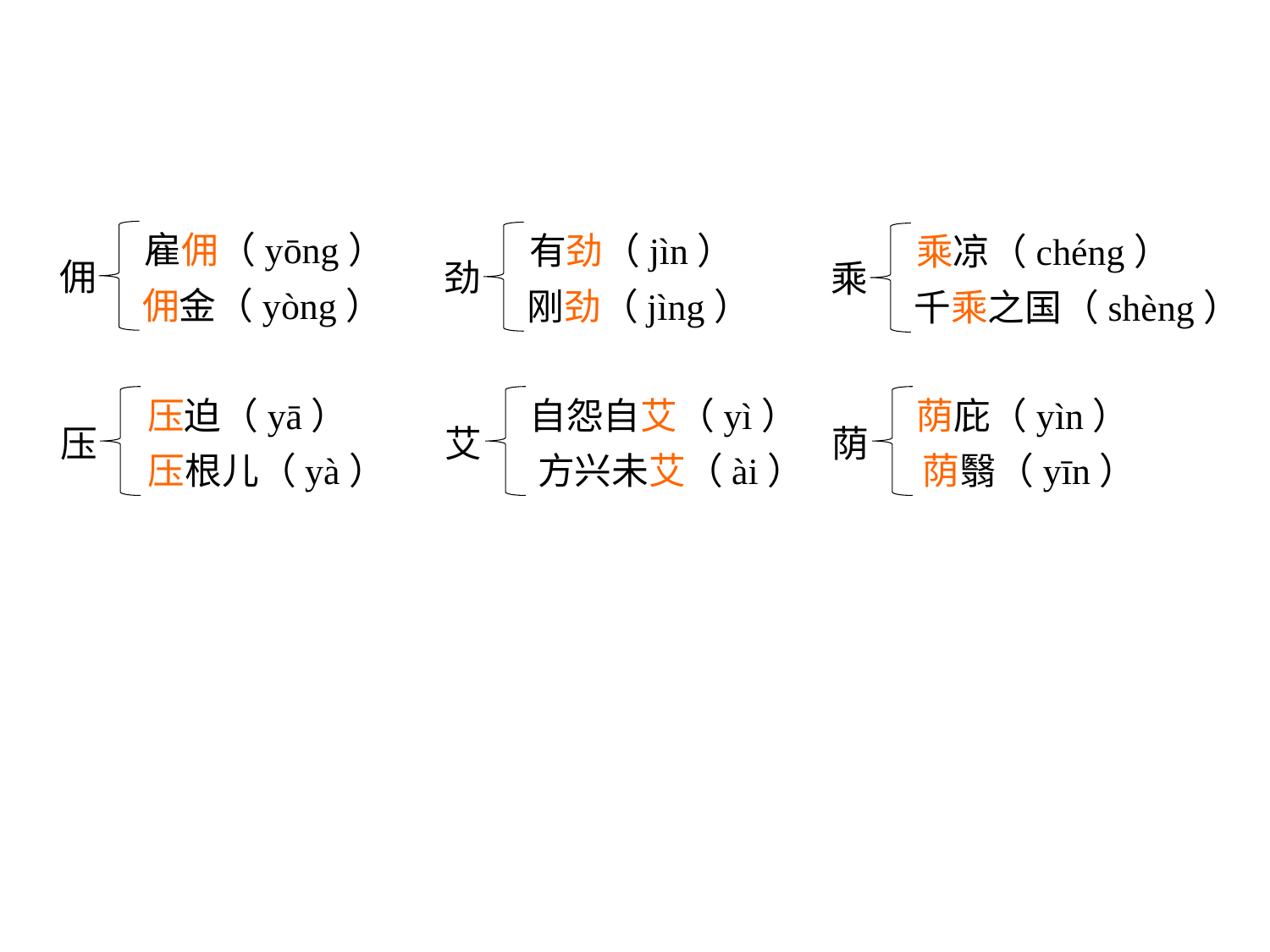

雇佣（yōng）

有劲（jìn）

乘凉（chéng）

佣
劲
乘
佣金（yòng）
刚劲（jìng）
千乘之国（shèng）

压迫（yā）
压
压根儿（yà）

自怨自艾（yì）
艾
方兴未艾（ài）

荫庇（yìn）
荫
荫翳（yīn）